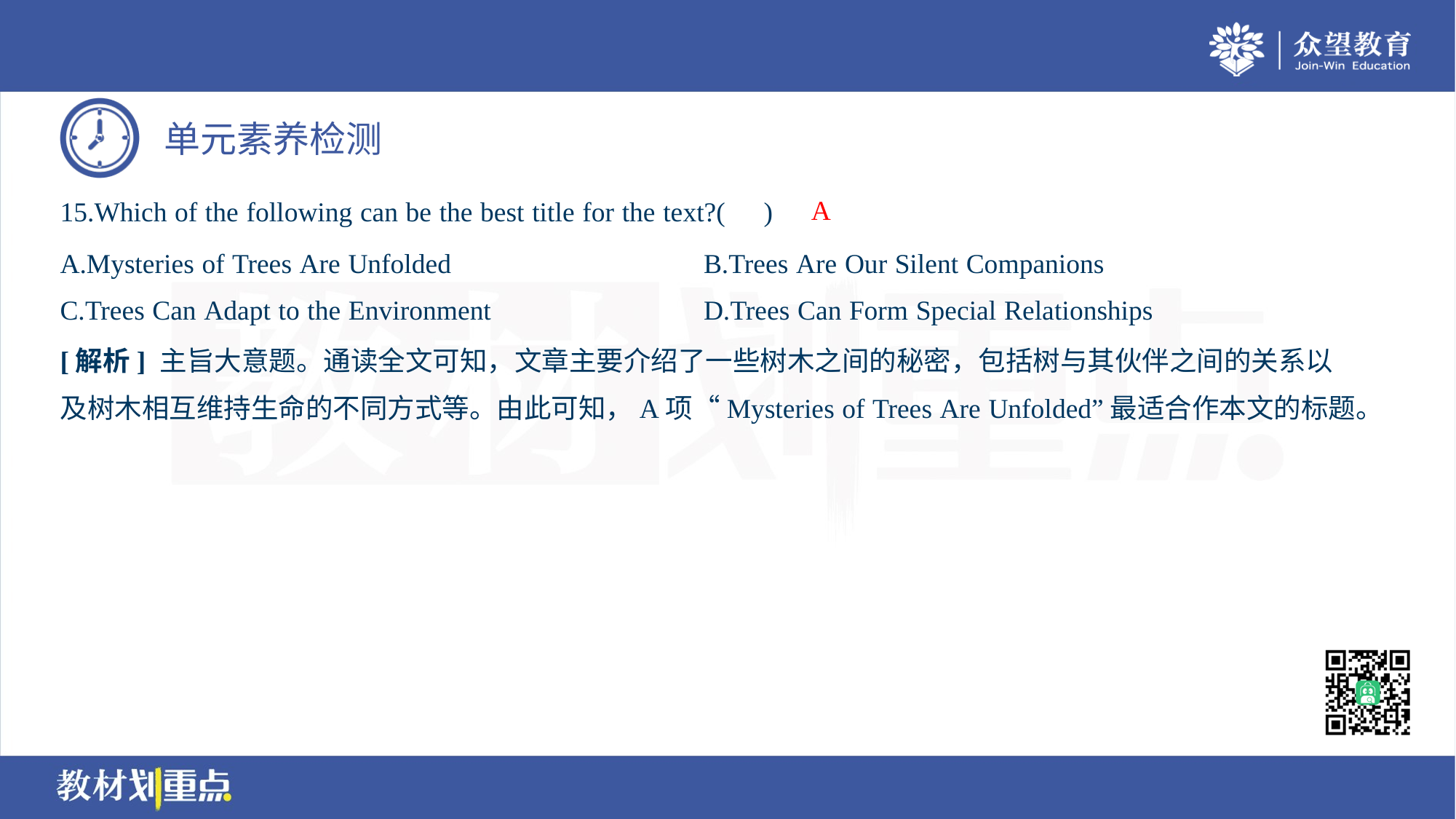

A
15.Which of the following can be the best title for the text?(     )
A.Mysteries of Trees Are Unfolded	B.Trees Are Our Silent Companions
C.Trees Can Adapt to the Environment	D.Trees Can Form Special Relationships
[解析] 主旨大意题。通读全文可知，文章主要介绍了一些树木之间的秘密，包括树与其伙伴之间的关系以
及树木相互维持生命的不同方式等。由此可知，A项“Mysteries of Trees Are Unfolded”最适合作本文的标题。